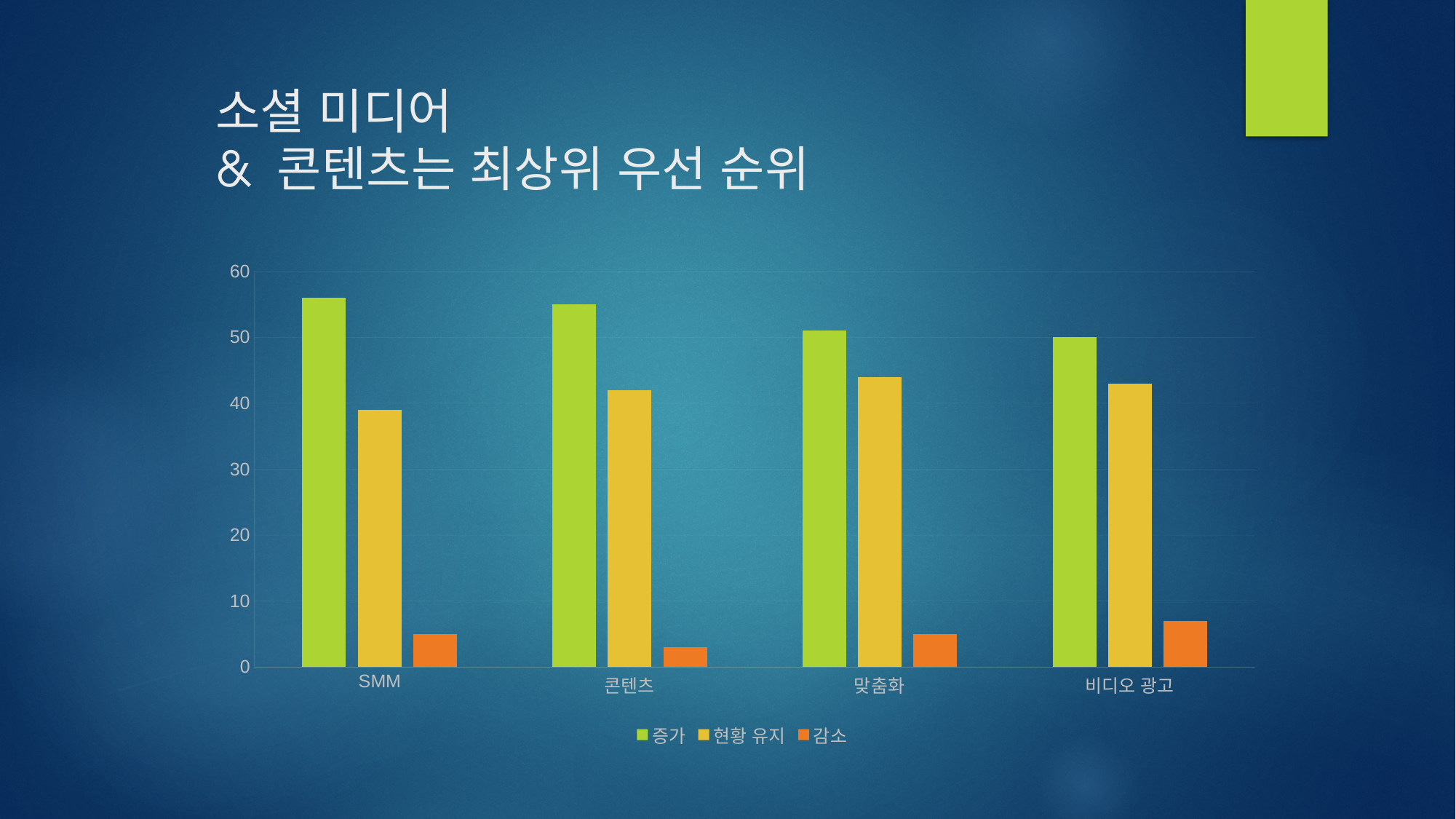

# 소셜 미디어 & 콘텐츠는 최상위 우선 순위

### Chart

| Category | 증가 | 현황 유지 | 감소 |
|---|---|---|---|
| SMM | 56.0 | 39.0 | 5.0 |
| 콘텐츠 | 55.0 | 42.0 | 3.0 |
| 맞춤화 | 51.0 | 44.0 | 5.0 |
| 비디오 광고 | 50.0 | 43.0 | 7.0 |